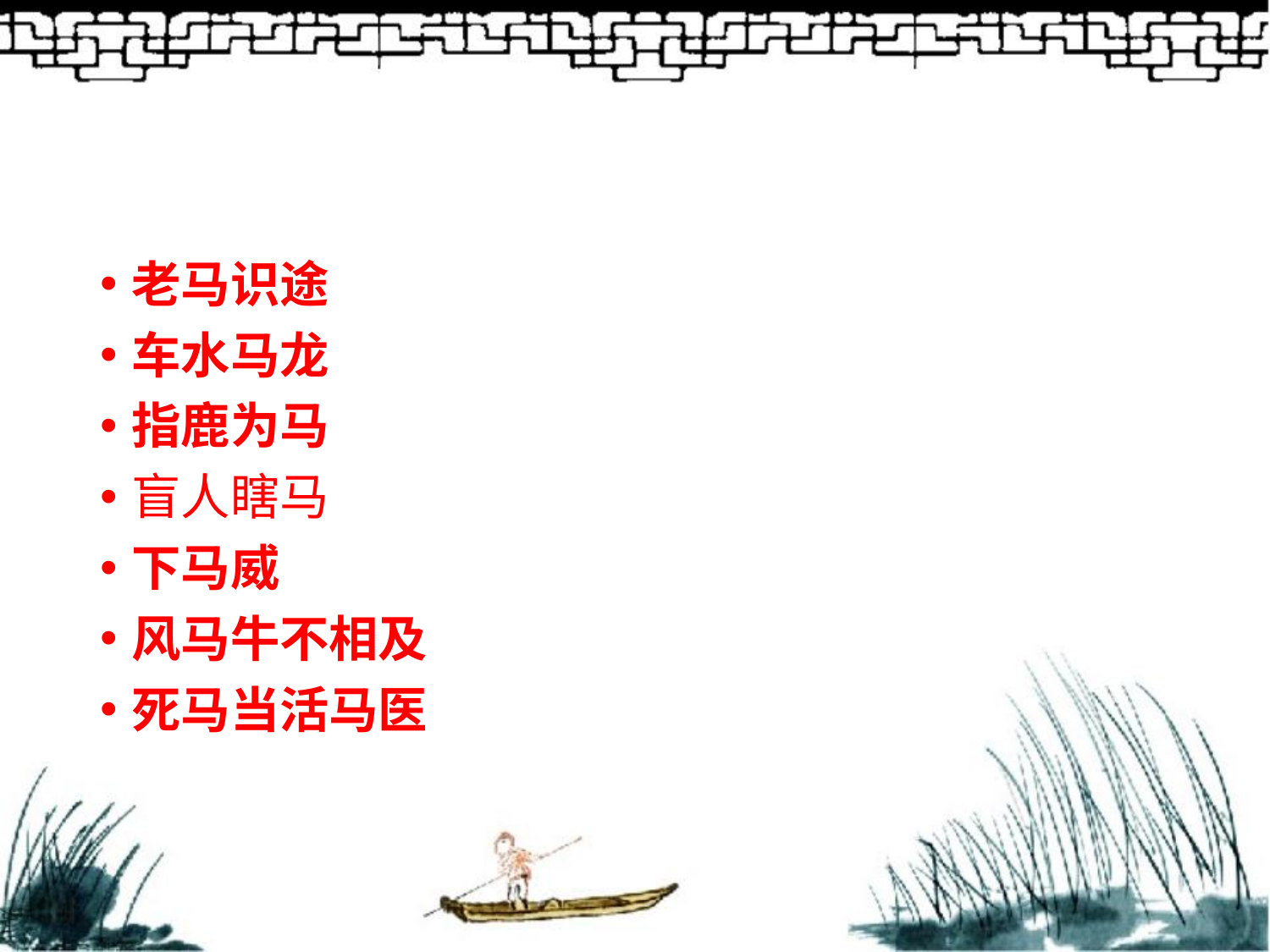

#
老马识途
车水马龙
指鹿为马
盲人瞎马
下马威
风马牛不相及
死马当活马医